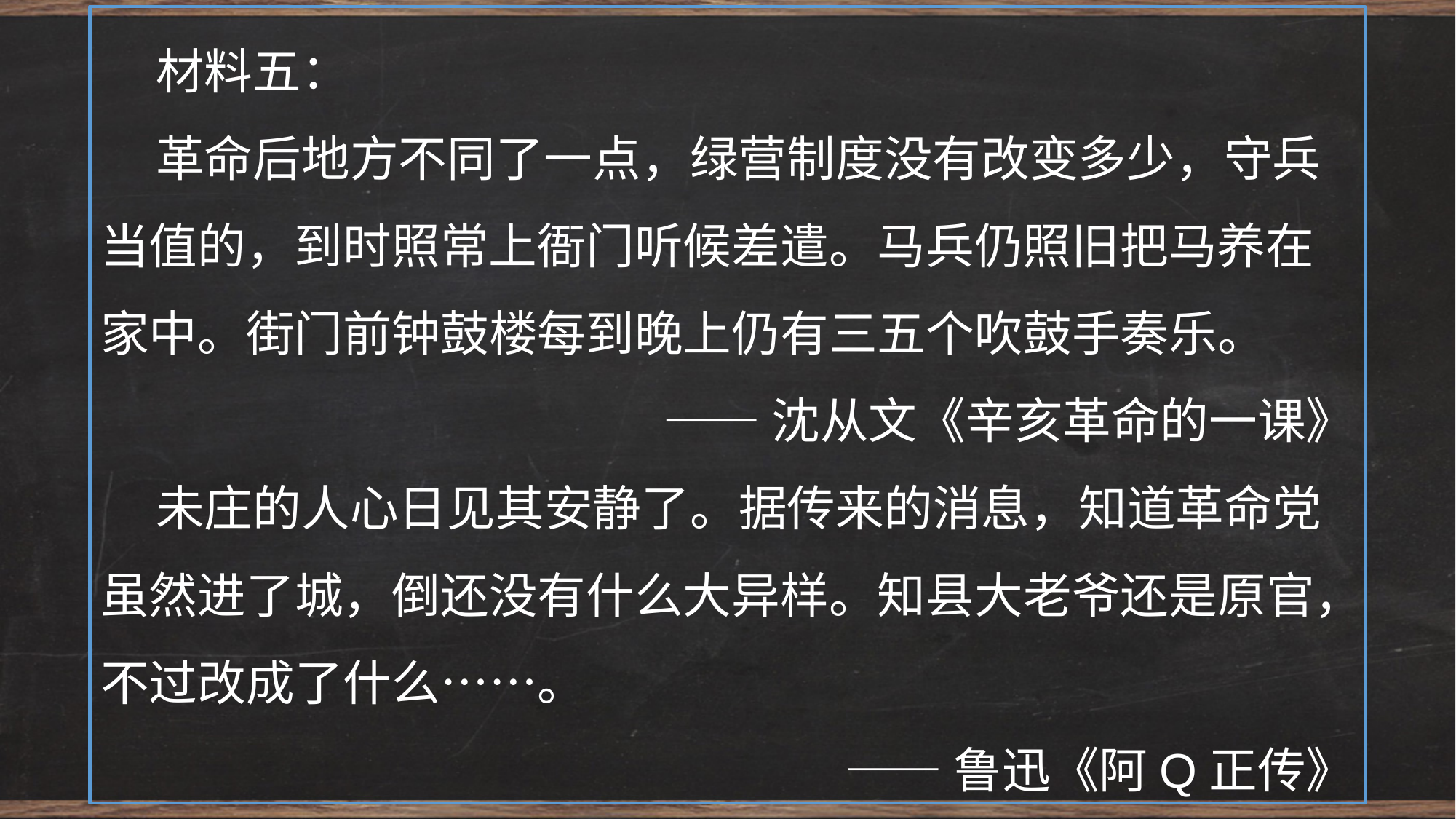

材料五：
    革命后地方不同了一点，绿营制度没有改变多少，守兵当值的，到时照常上衙门听候差遣。马兵仍照旧把马养在家中。街门前钟鼓楼每到晚上仍有三五个吹鼓手奏乐。
——沈从文《辛亥革命的一课》
    未庄的人心日见其安静了。据传来的消息，知道革命党虽然进了城，倒还没有什么大异样。知县大老爷还是原官，不过改成了什么……。
——鲁迅《阿Q正传》